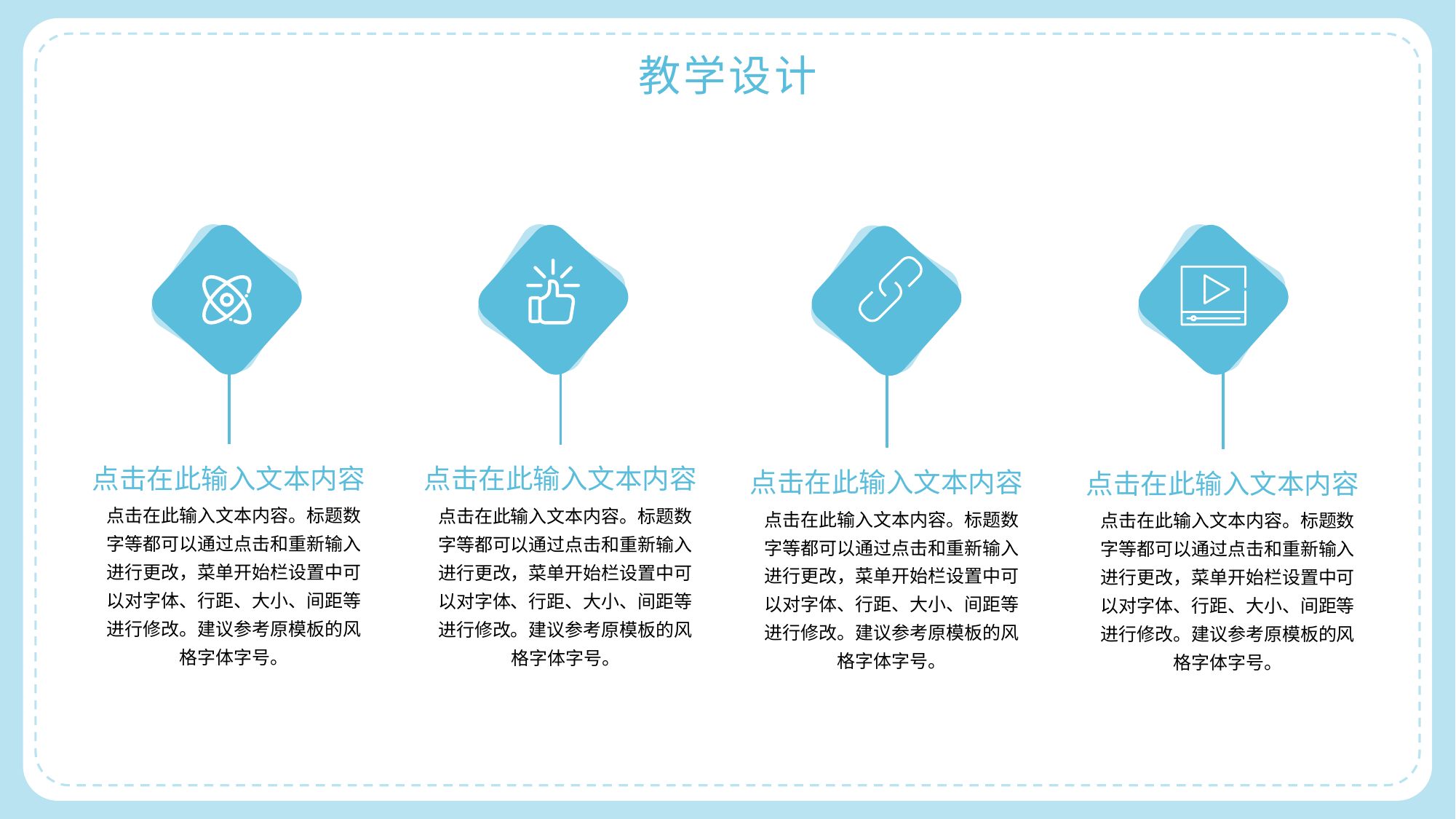

教学设计

点击在此输入文本内容
点击在此输入文本内容
点击在此输入文本内容
点击在此输入文本内容
点击在此输入文本内容。标题数字等都可以通过点击和重新输入进行更改，菜单开始栏设置中可以对字体、行距、大小、间距等进行修改。建议参考原模板的风格字体字号。
点击在此输入文本内容。标题数字等都可以通过点击和重新输入进行更改，菜单开始栏设置中可以对字体、行距、大小、间距等进行修改。建议参考原模板的风格字体字号。
点击在此输入文本内容。标题数字等都可以通过点击和重新输入进行更改，菜单开始栏设置中可以对字体、行距、大小、间距等进行修改。建议参考原模板的风格字体字号。
点击在此输入文本内容。标题数字等都可以通过点击和重新输入进行更改，菜单开始栏设置中可以对字体、行距、大小、间距等进行修改。建议参考原模板的风格字体字号。